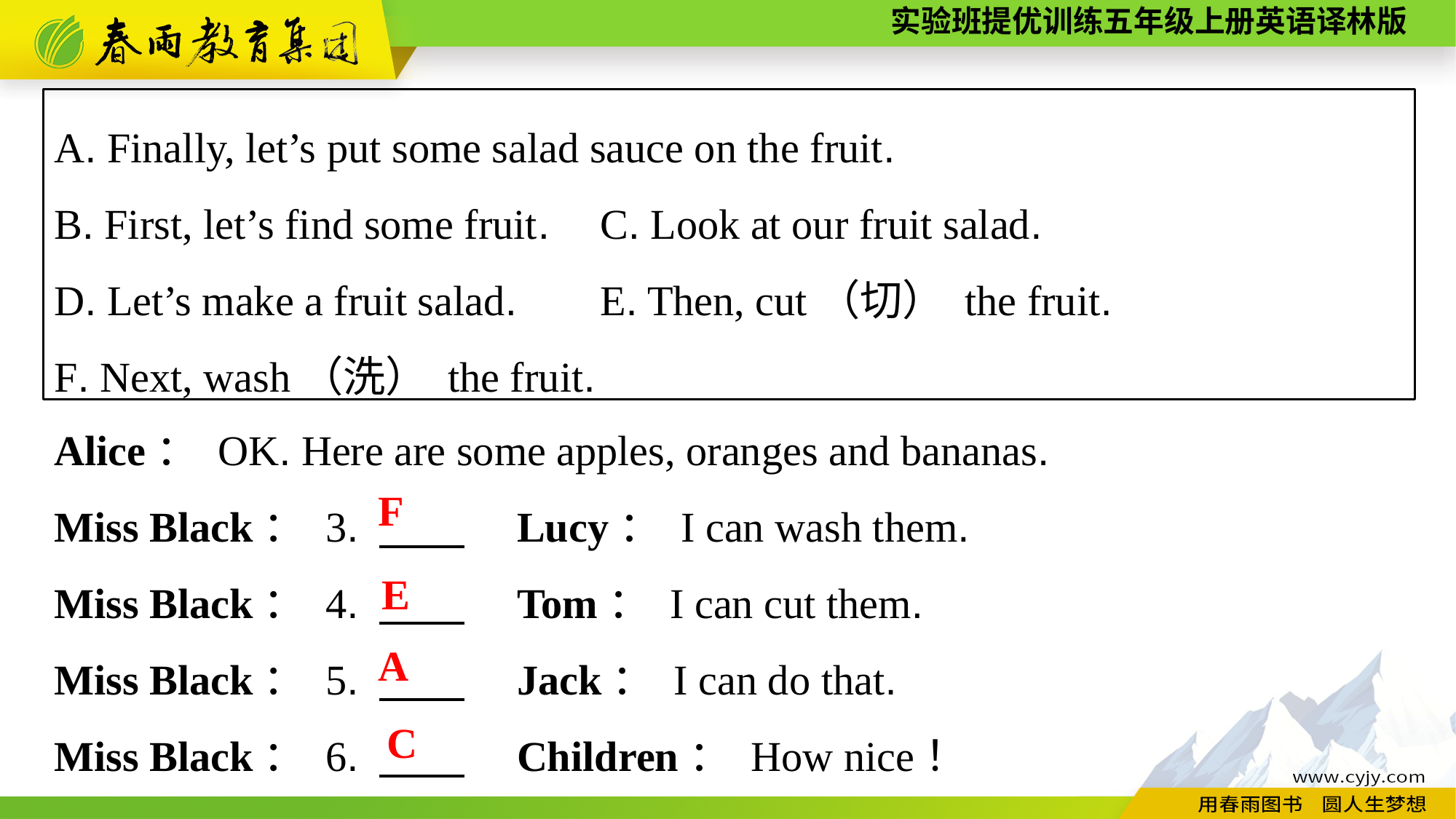

A. Finally, let’s put some salad sauce on the fruit.
B. First, let’s find some fruit.	C. Look at our fruit salad.
D. Let’s make a fruit salad.	E. Then, cut（切） the fruit.
F. Next, wash（洗） the fruit.
Alice： OK. Here are some apples, oranges and bananas.
Miss Black： 3. 　　　Lucy： I can wash them.
Miss Black： 4. 　　　Tom： I can cut them.
Miss Black： 5. 　　　Jack： I can do that.
Miss Black： 6. 　　　Children： How nice！
F
E
A
C